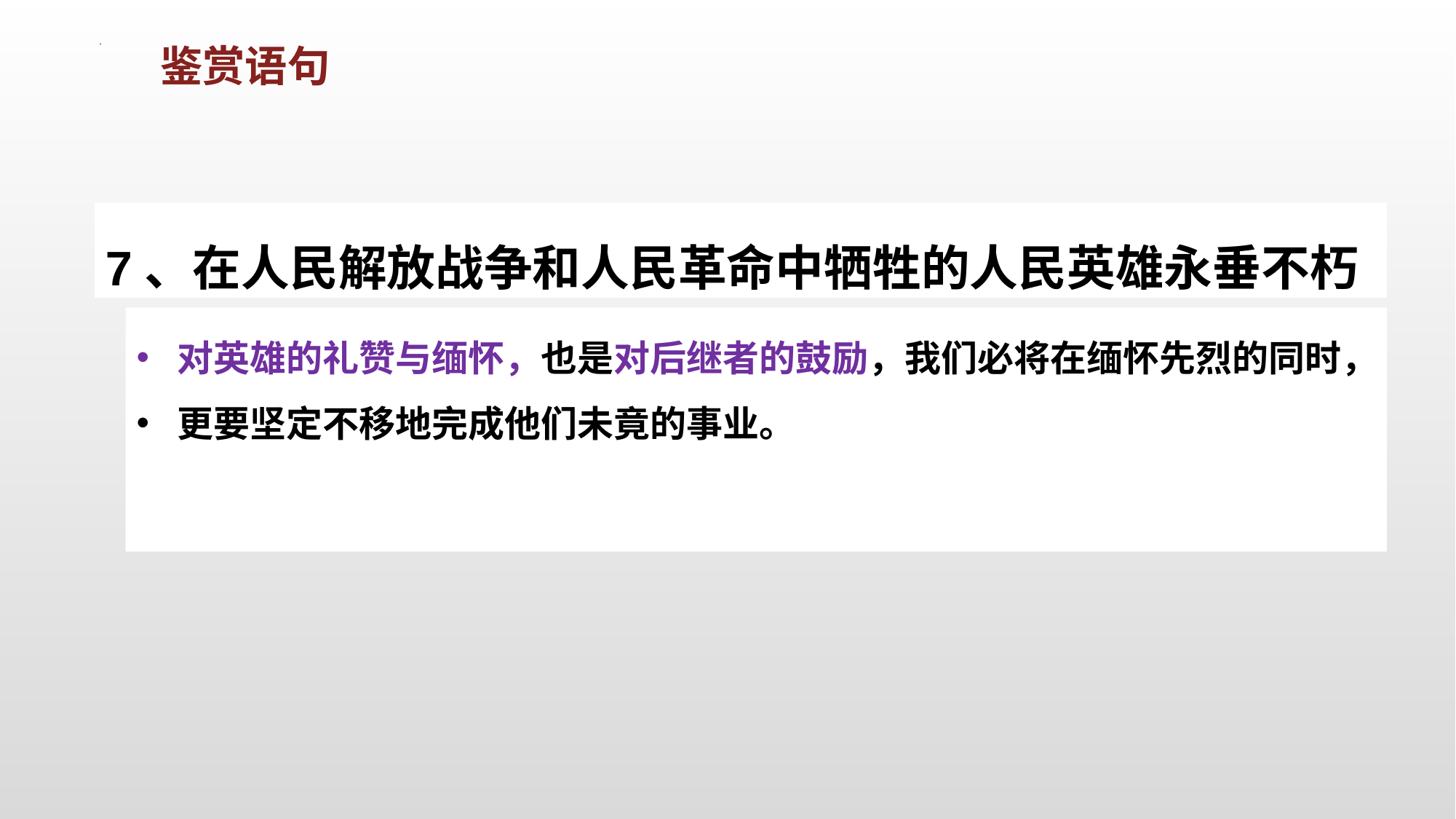

鉴赏语句
7、在人民解放战争和人民革命中牺牲的人民英雄永垂不朽
对英雄的礼赞与缅怀，也是对后继者的鼓励，我们必将在缅怀先烈的同时，
更要坚定不移地完成他们未竟的事业。